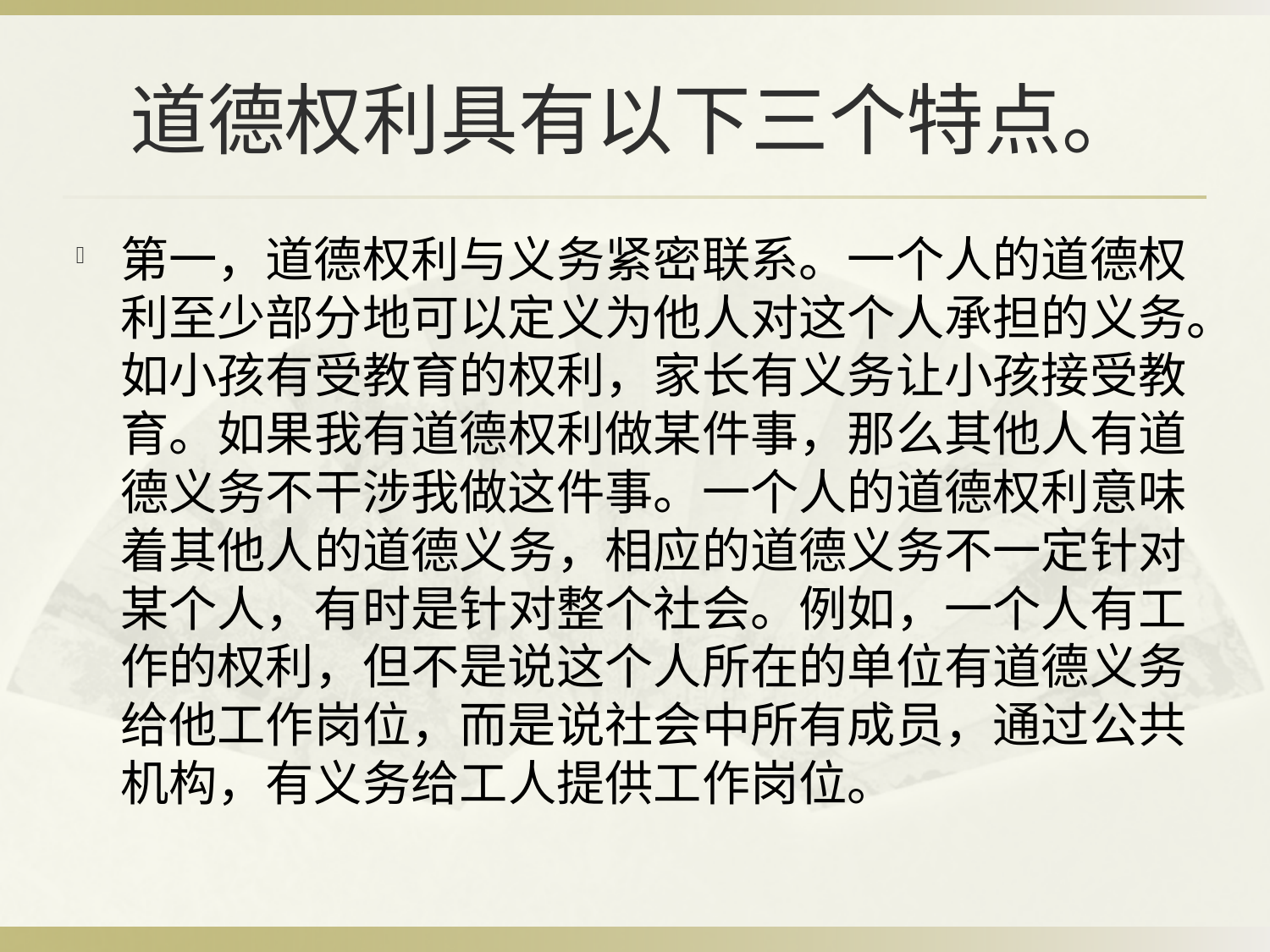

# 道德权利具有以下三个特点。
第一，道德权利与义务紧密联系。一个人的道德权利至少部分地可以定义为他人对这个人承担的义务。如小孩有受教育的权利，家长有义务让小孩接受教育。如果我有道德权利做某件事，那么其他人有道德义务不干涉我做这件事。一个人的道德权利意味着其他人的道德义务，相应的道德义务不一定针对某个人，有时是针对整个社会。例如，一个人有工作的权利，但不是说这个人所在的单位有道德义务给他工作岗位，而是说社会中所有成员，通过公共机构，有义务给工人提供工作岗位。